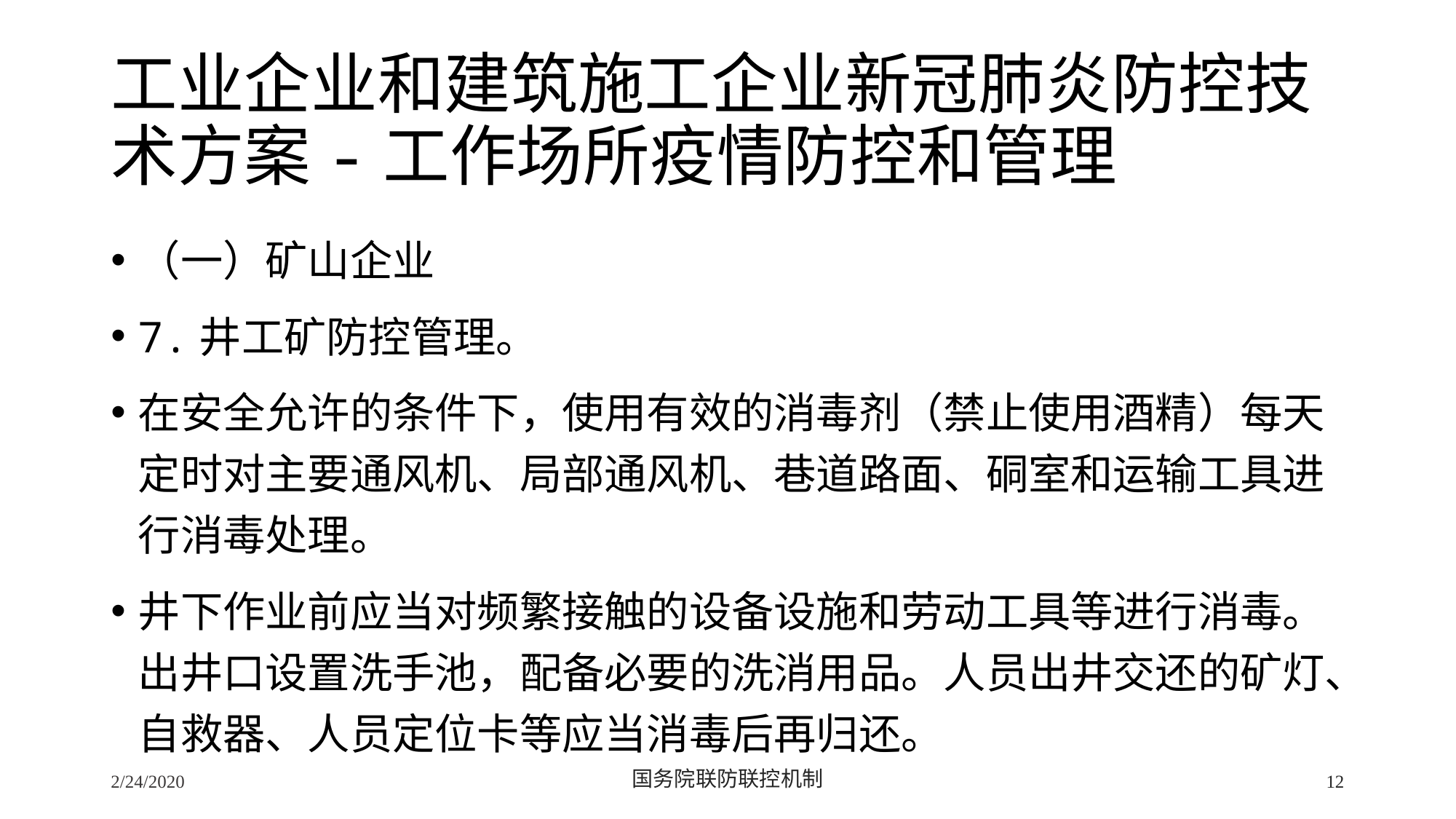

# 工业企业和建筑施工企业新冠肺炎防控技术方案-工作场所疫情防控和管理
（一）矿山企业
7.井工矿防控管理。
在安全允许的条件下，使用有效的消毒剂（禁止使用酒精）每天定时对主要通风机、局部通风机、巷道路面、硐室和运输工具进行消毒处理。
井下作业前应当对频繁接触的设备设施和劳动工具等进行消毒。出井口设置洗手池，配备必要的洗消用品。人员出井交还的矿灯、自救器、人员定位卡等应当消毒后再归还。
2/24/2020
国务院联防联控机制
12